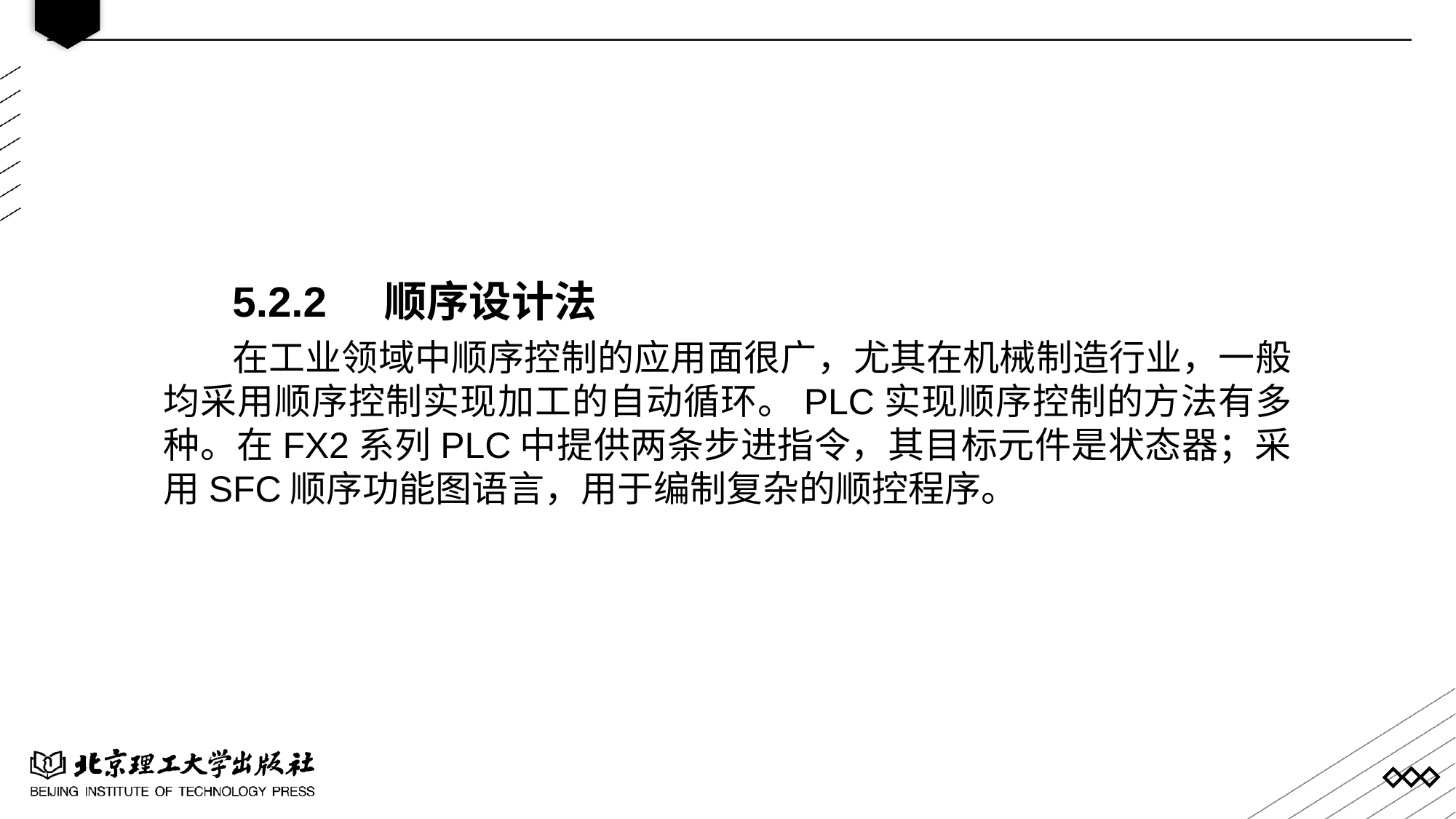

5.2.2    顺序设计法
在工业领域中顺序控制的应用面很广，尤其在机械制造行业，一般均采用顺序控制实现加工的自动循环。PLC实现顺序控制的方法有多种。在FX2系列PLC中提供两条步进指令，其目标元件是状态器；采用SFC顺序功能图语言，用于编制复杂的顺控程序。